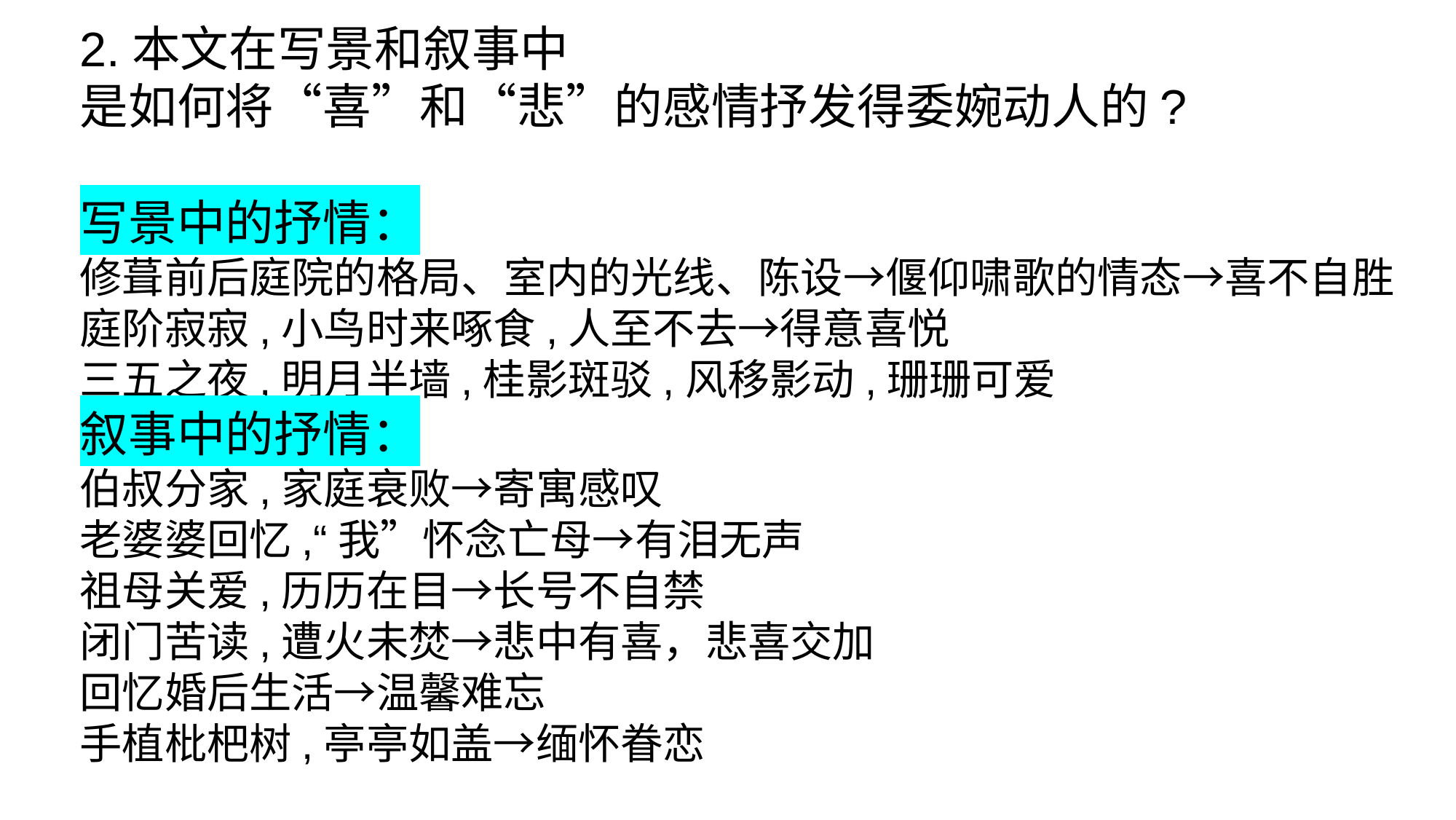

2.本文在写景和叙事中
是如何将“喜”和“悲”的感情抒发得委婉动人的?

写景中的抒情：
修葺前后庭院的格局、室内的光线、陈设→偃仰啸歌的情态→喜不自胜
庭阶寂寂,小鸟时来啄食,人至不去→得意喜悦
三五之夜,明月半墙,桂影斑驳,风移影动,珊珊可爱
叙事中的抒情：
伯叔分家,家庭衰败→寄寓感叹
老婆婆回忆,“我”怀念亡母→有泪无声
祖母关爱,历历在目→长号不自禁
闭门苦读,遭火未焚→悲中有喜，悲喜交加
回忆婚后生活→温馨难忘
手植枇杷树,亭亭如盖→缅怀眷恋